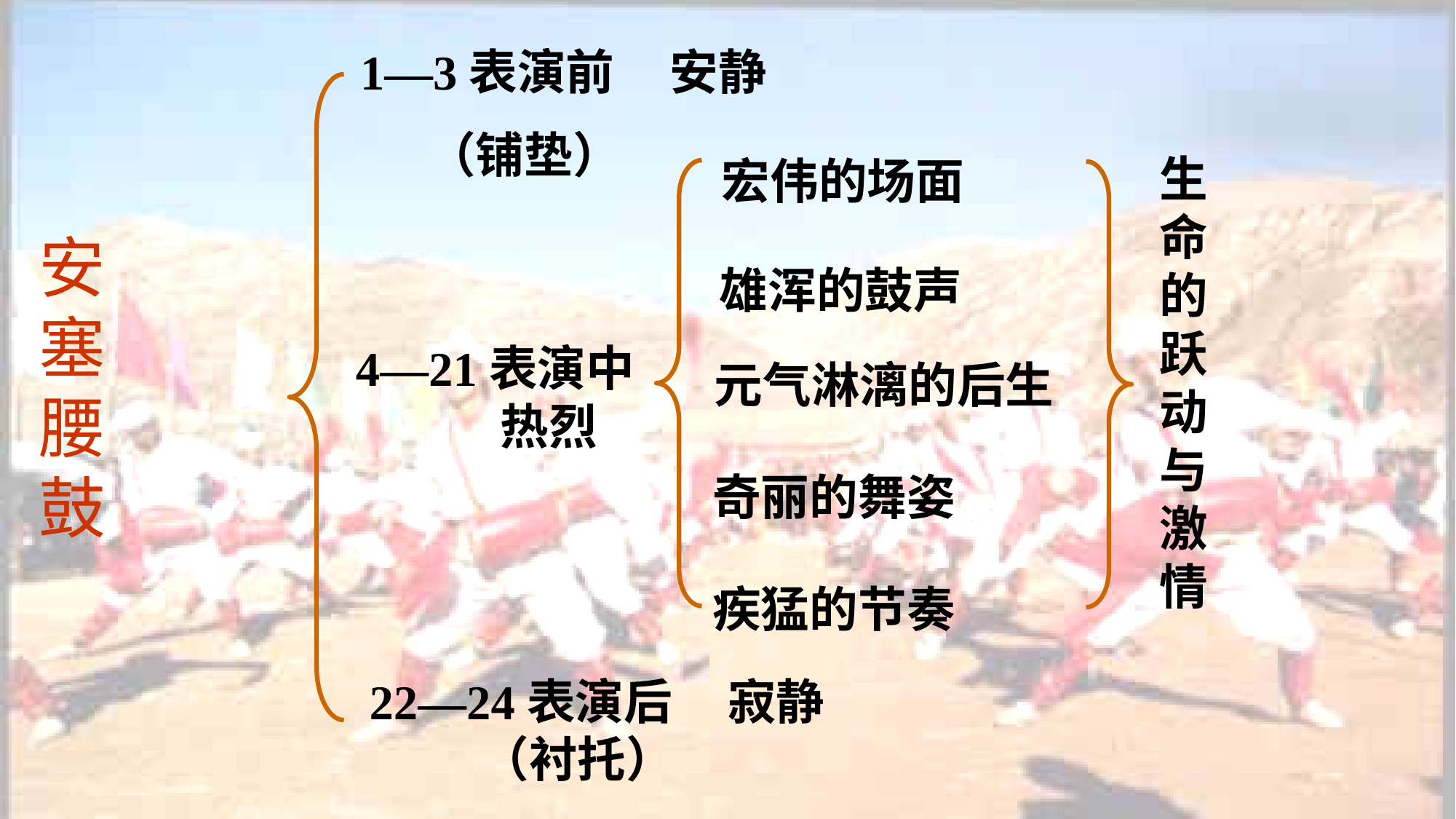

1—3表演前     安静
     （铺垫）
4—21表演中
            热烈

22—24表演后     寂静
         （衬托）

生命的跃动与激情
宏伟的场面

雄浑的鼓声
元气淋漓的后生
奇丽的舞姿
疾猛的节奏